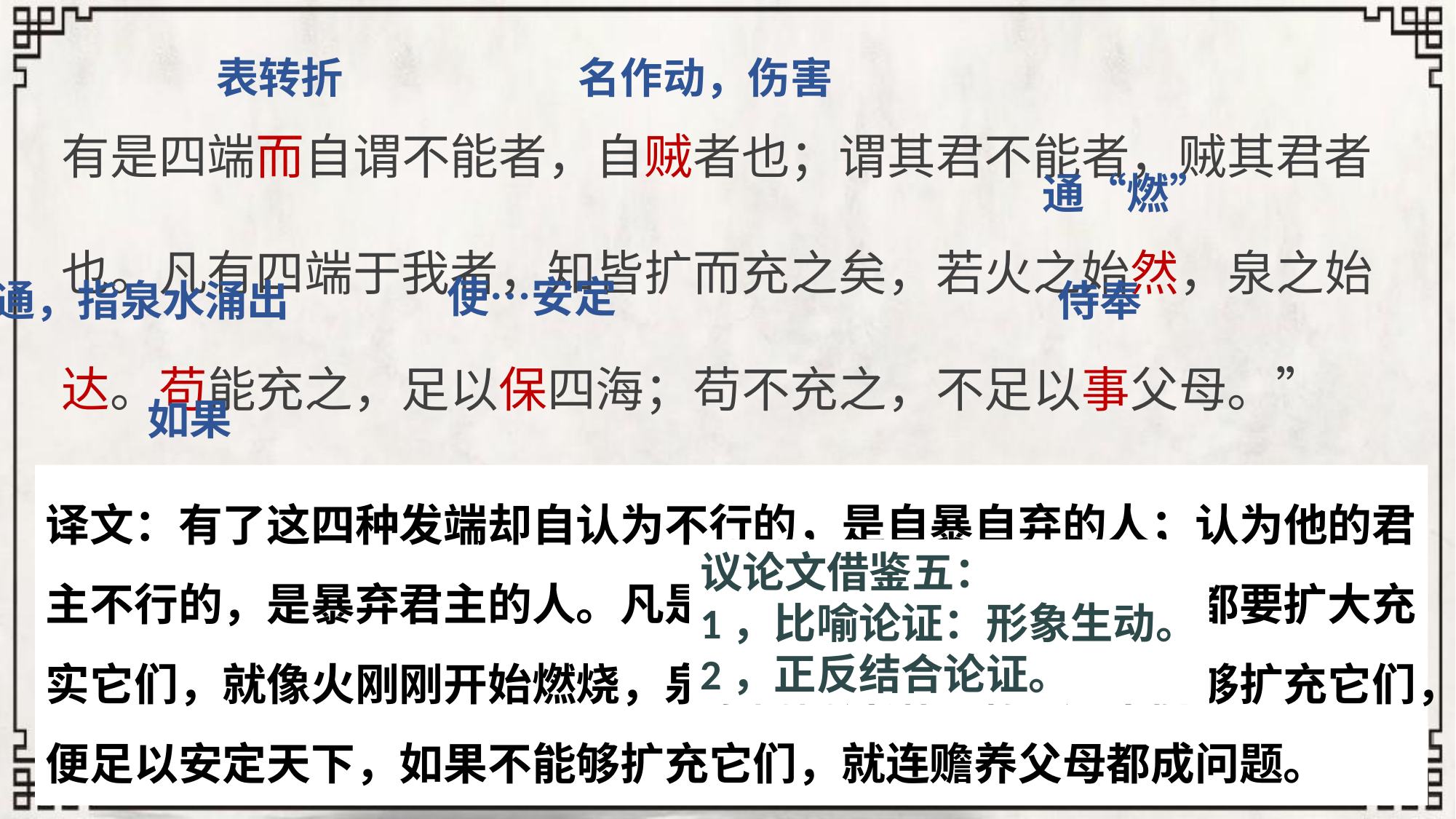

表转折
名作动，伤害
有是四端而自谓不能者，自贼者也；谓其君不能者，贼其君者也。凡有四端于我者，知皆扩而充之矣，若火之始然，泉之始达。苟能充之，足以保四海；苟不充之，不足以事父母。”
通“燃”
使…安定
流通，指泉水涌出
侍奉
如果
译文：有了这四种发端却自认为不行的，是自暴自弃的人；认为他的君主不行的，是暴弃君主的人。凡是有这四种发端的人，知道都要扩大充实它们，就像火刚刚开始燃烧，泉水刚刚开始流淌。如果能够扩充它们，便足以安定天下，如果不能够扩充它们，就连赡养父母都成问题。

议论文借鉴五：
1，比喻论证：形象生动。
2，正反结合论证。